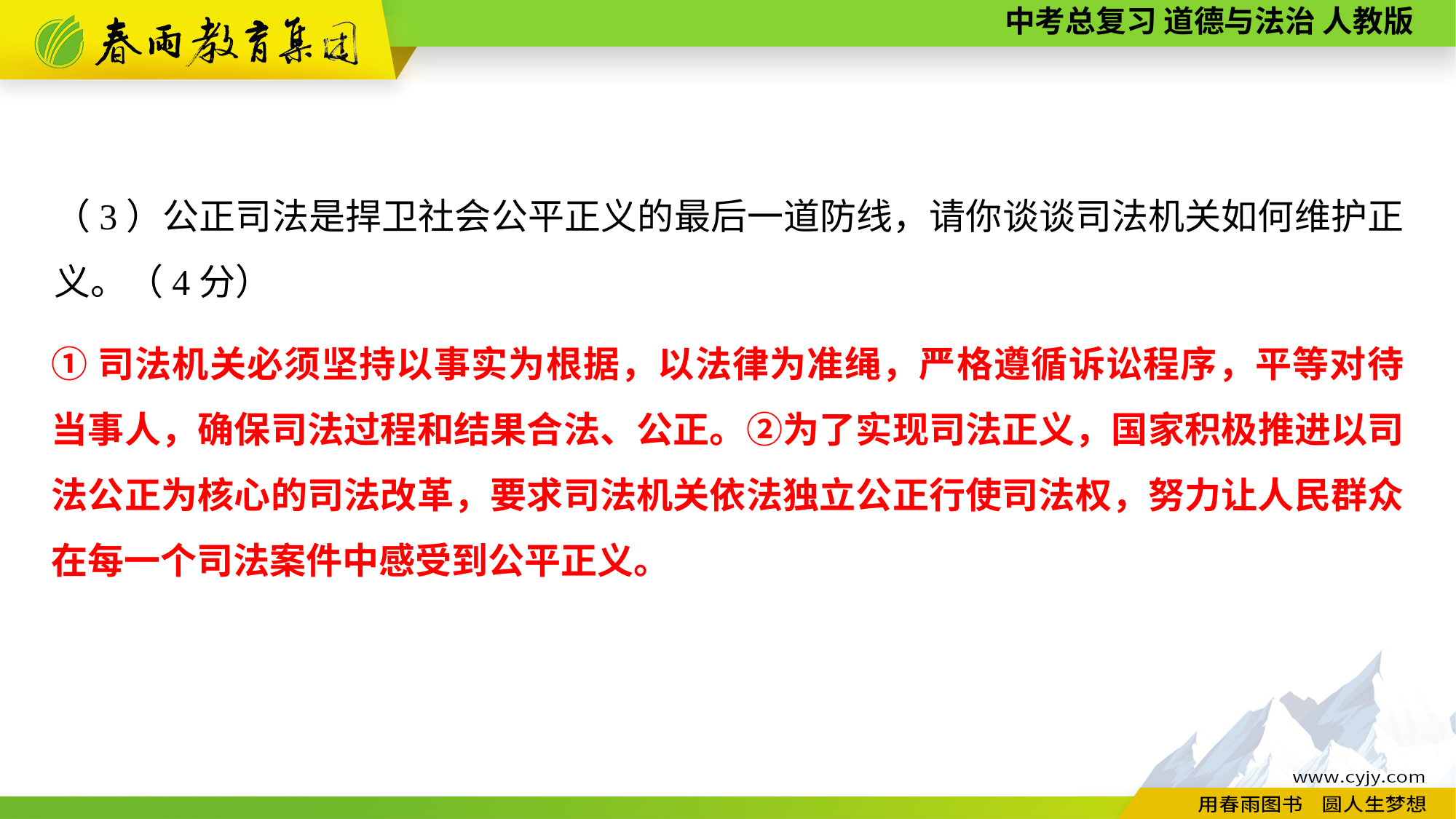

（3）公正司法是捍卫社会公平正义的最后一道防线，请你谈谈司法机关如何维护正义。（4分）
①司法机关必须坚持以事实为根据，以法律为准绳，严格遵循诉讼程序，平等对待当事人，确保司法过程和结果合法、公正。②为了实现司法正义，国家积极推进以司法公正为核心的司法改革，要求司法机关依法独立公正行使司法权，努力让人民群众在每一个司法案件中感受到公平正义。